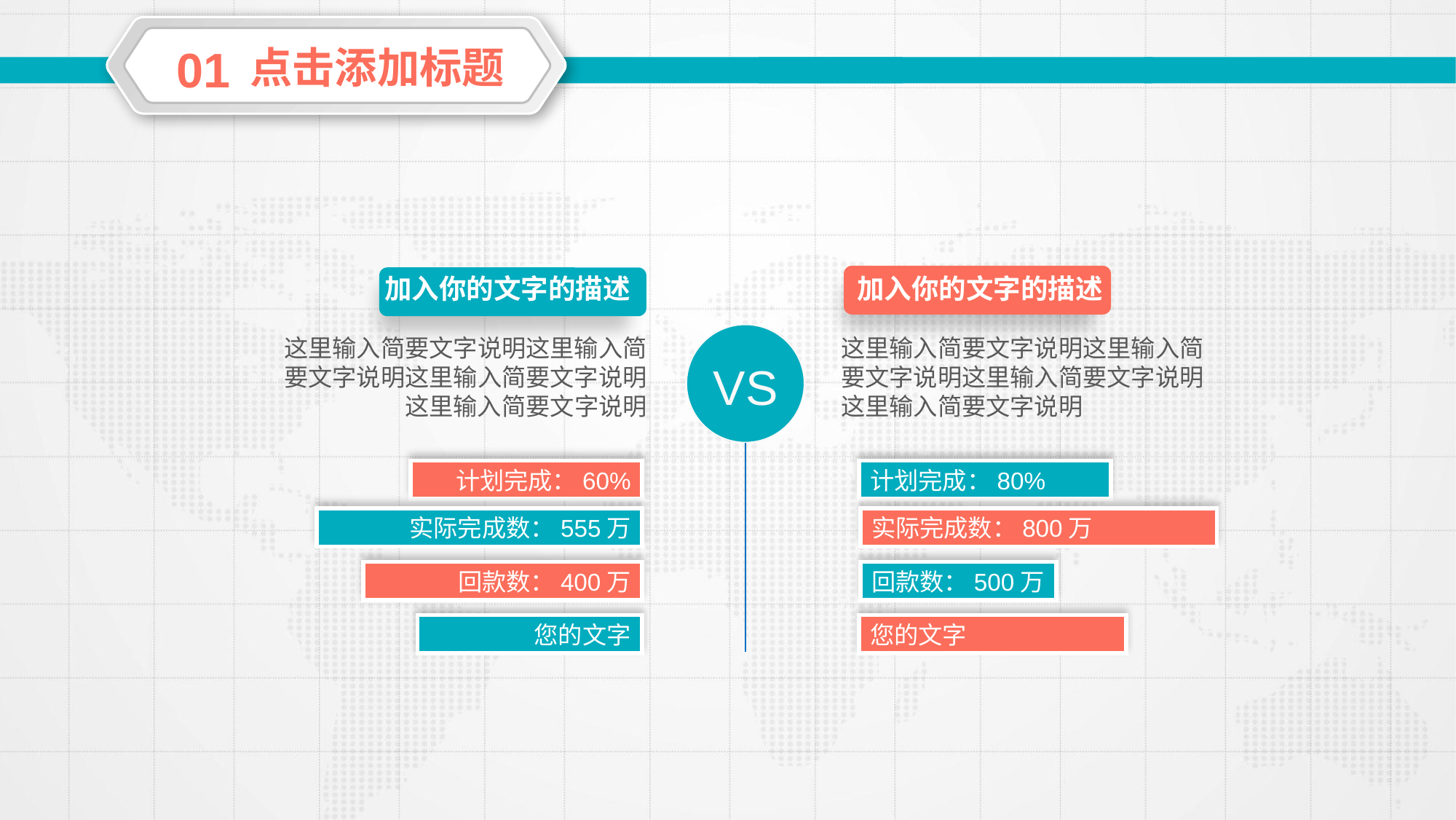

01
点击添加标题

加入你的文字的描述
加入你的文字的描述

这里输入简要文字说明这里输入简要文字说明这里输入简要文字说明
这里输入简要文字说明
这里输入简要文字说明这里输入简要文字说明这里输入简要文字说明
这里输入简要文字说明
VS
计划完成：60%
计划完成：80%
实际完成数：555万
实际完成数：800万
回款数：400万
回款数：500万
您的文字
您的文字